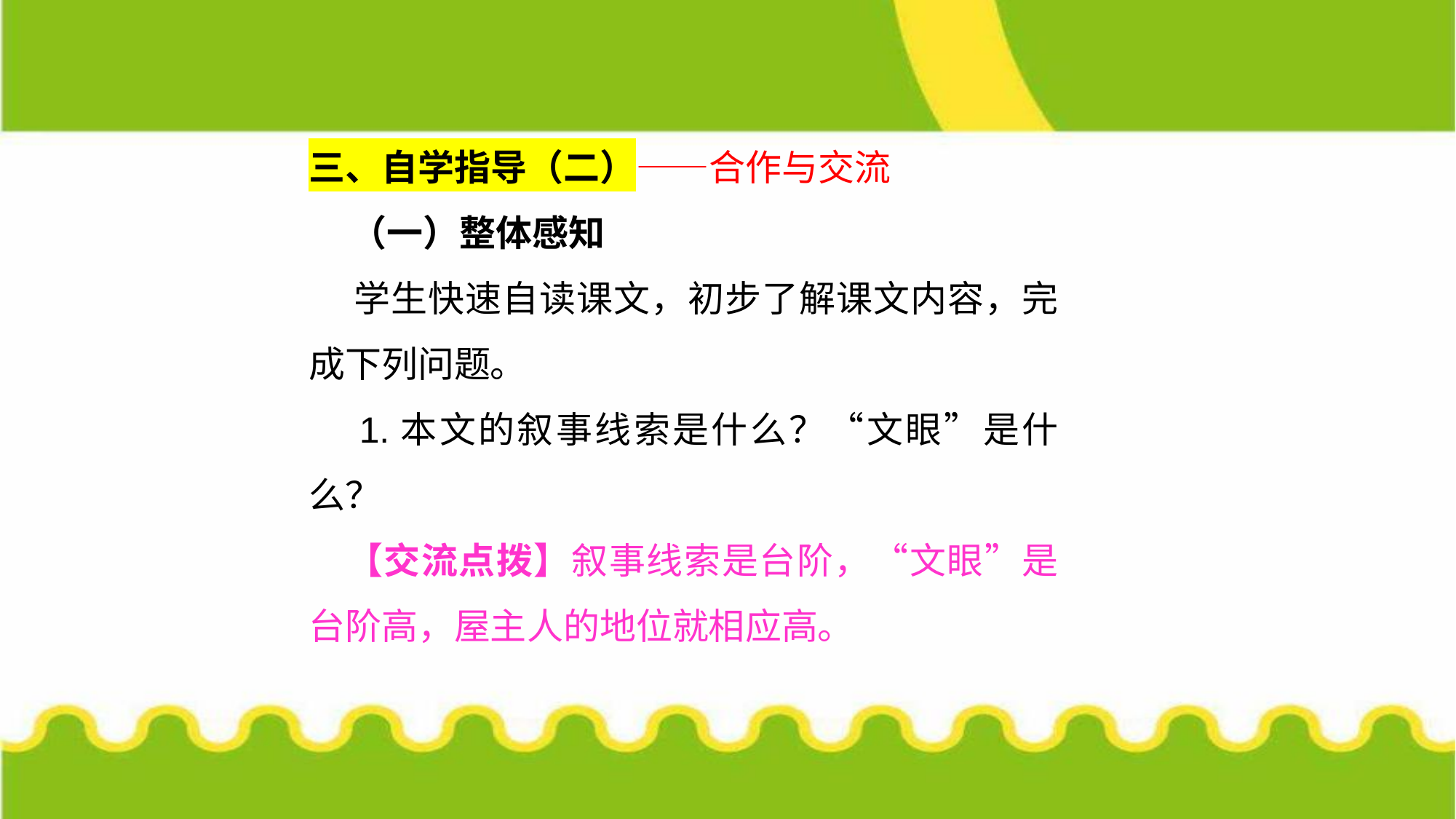

三、自学指导（二）——合作与交流
    （一）整体感知
    学生快速自读课文，初步了解课文内容，完成下列问题。
    1.本文的叙事线索是什么？“文眼”是什么？
   【交流点拨】叙事线索是台阶，“文眼”是台阶高，屋主人的地位就相应高。